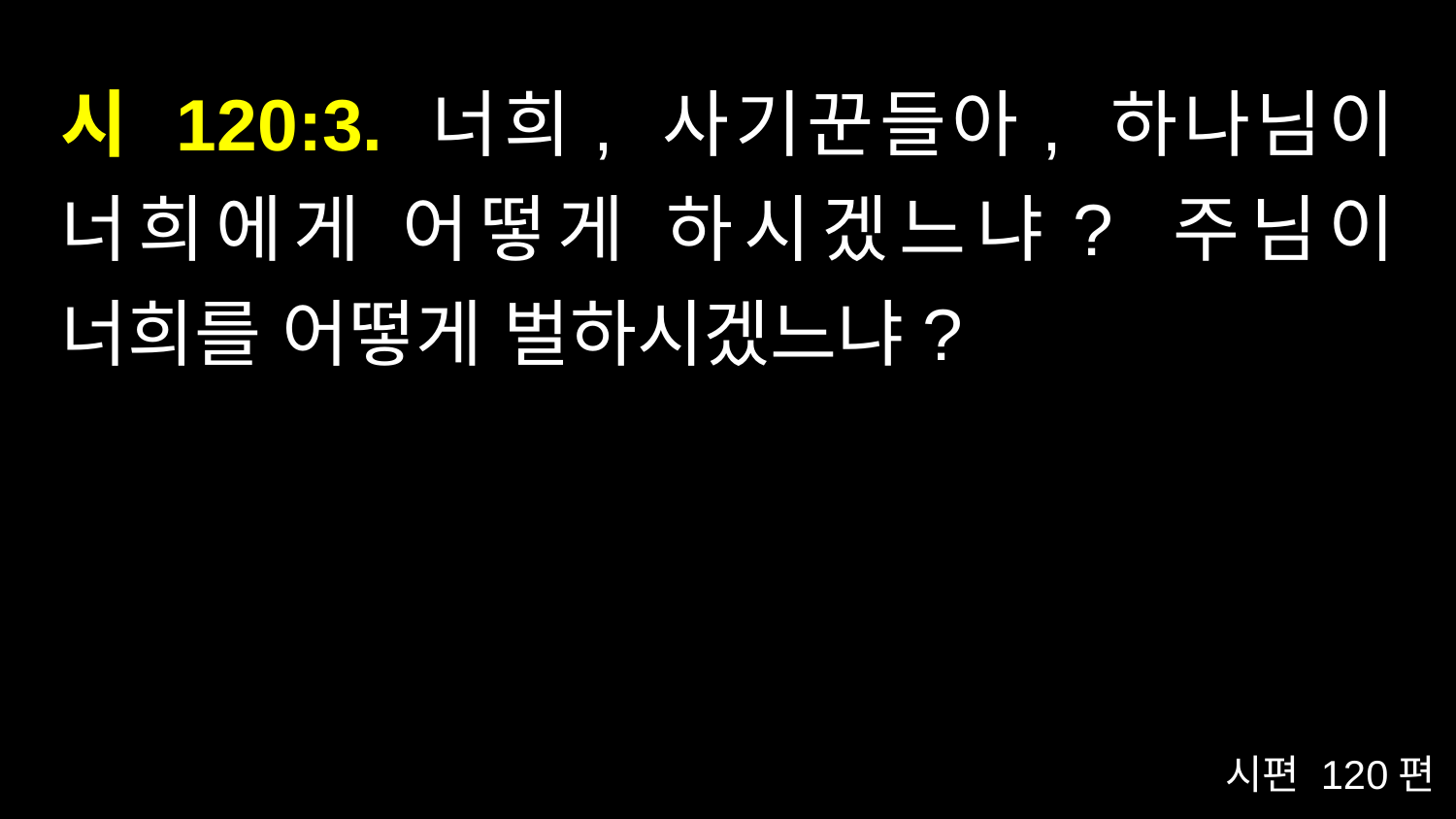

# 시 120:3. 너희, 사기꾼들아, 하나님이 너희에게 어떻게 하시겠느냐? 주님이 너희를 어떻게 벌하시겠느냐?
시편 120편